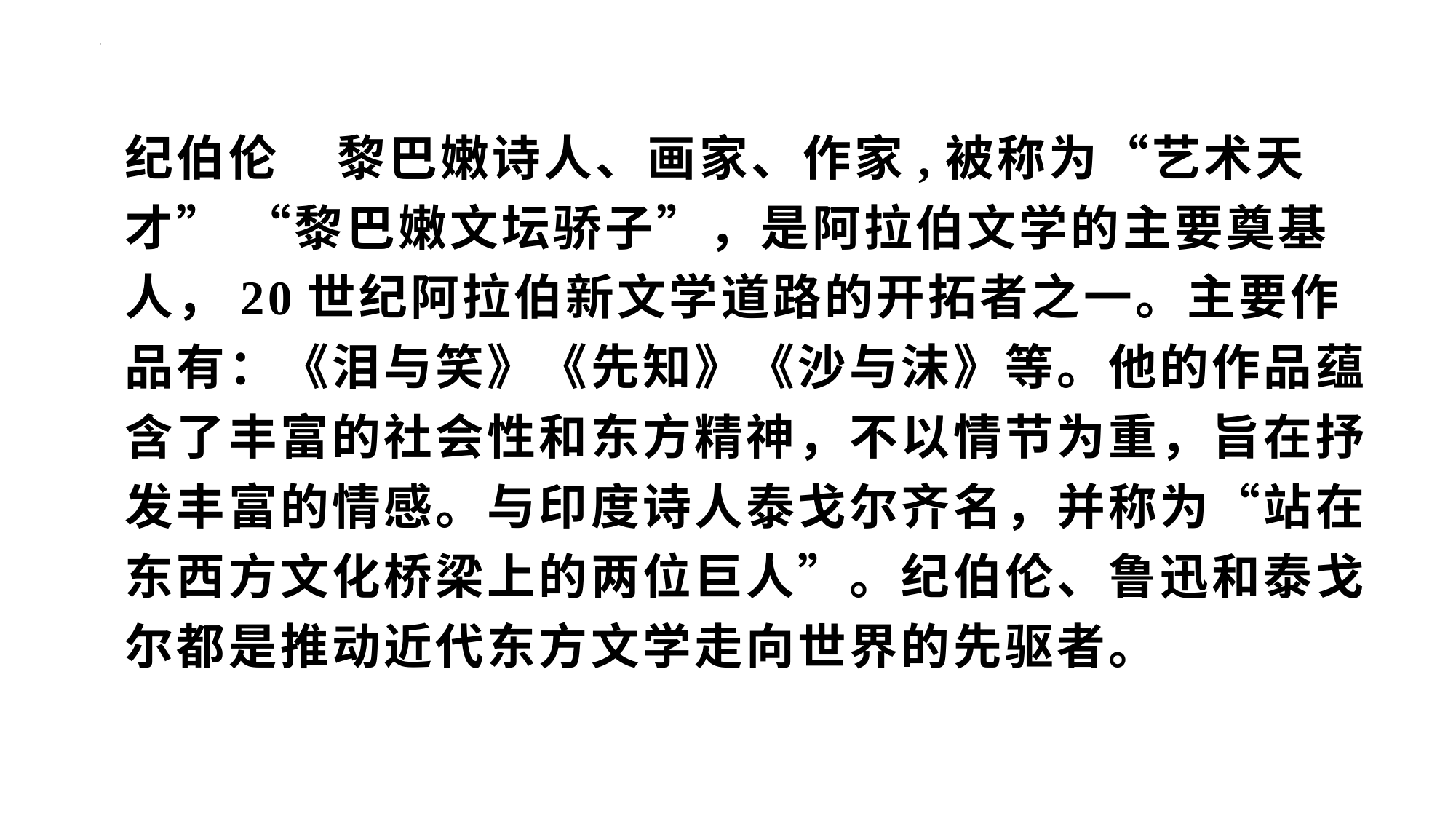

纪伯伦    黎巴嫩诗人、画家、作家,被称为“艺术天才” “黎巴嫩文坛骄子”，是阿拉伯文学的主要奠基人，20世纪阿拉伯新文学道路的开拓者之一。主要作品有：《泪与笑》《先知》《沙与沫》等。他的作品蕴含了丰富的社会性和东方精神，不以情节为重，旨在抒发丰富的情感。与印度诗人泰戈尔齐名，并称为“站在东西方文化桥梁上的两位巨人”。纪伯伦、鲁迅和泰戈尔都是推动近代东方文学走向世界的先驱者。